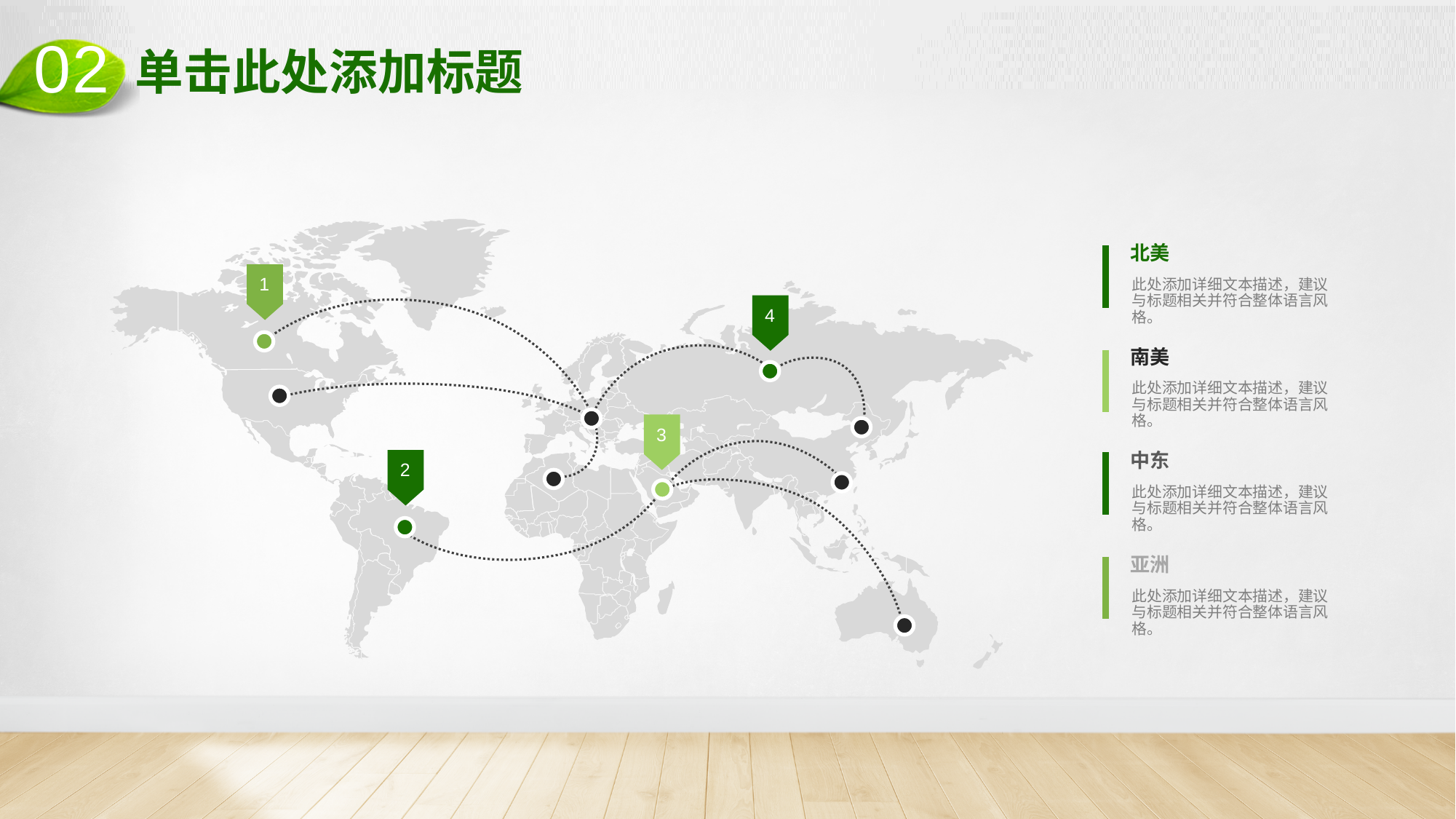

02
# 单击此处添加标题

北美
1

此处添加详细文本描述，建议与标题相关并符合整体语言风格。
4

南美

此处添加详细文本描述，建议与标题相关并符合整体语言风格。

3

2

中东

此处添加详细文本描述，建议与标题相关并符合整体语言风格。

亚洲
此处添加详细文本描述，建议与标题相关并符合整体语言风格。